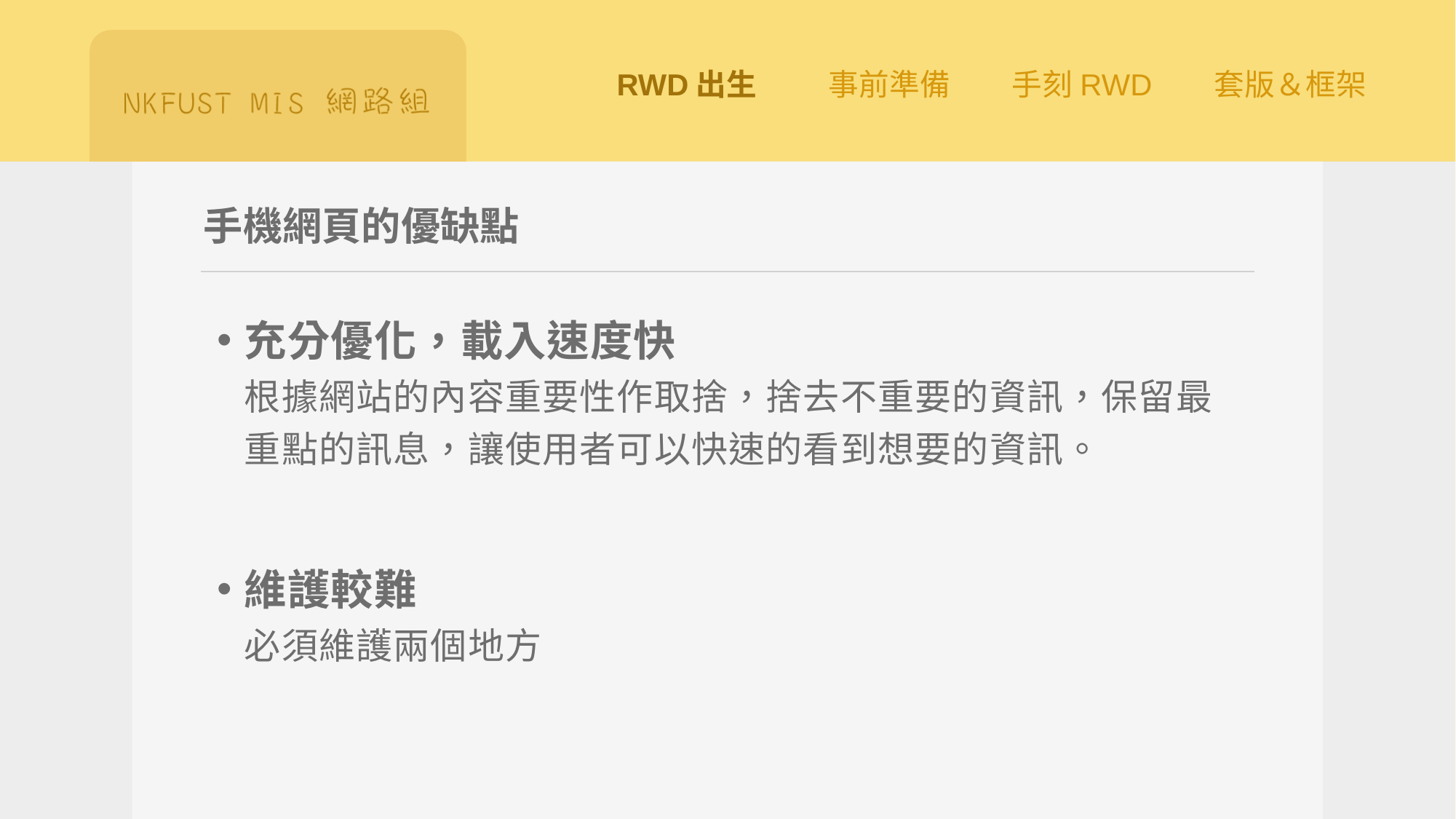

# 手機網頁的優缺點
充分優化，載入速度快
根據網站的內容重要性作取捨，捨去不重要的資訊，保留最重點的訊息，讓使用者可以快速的看到想要的資訊。

維護較難
必須維護兩個地方